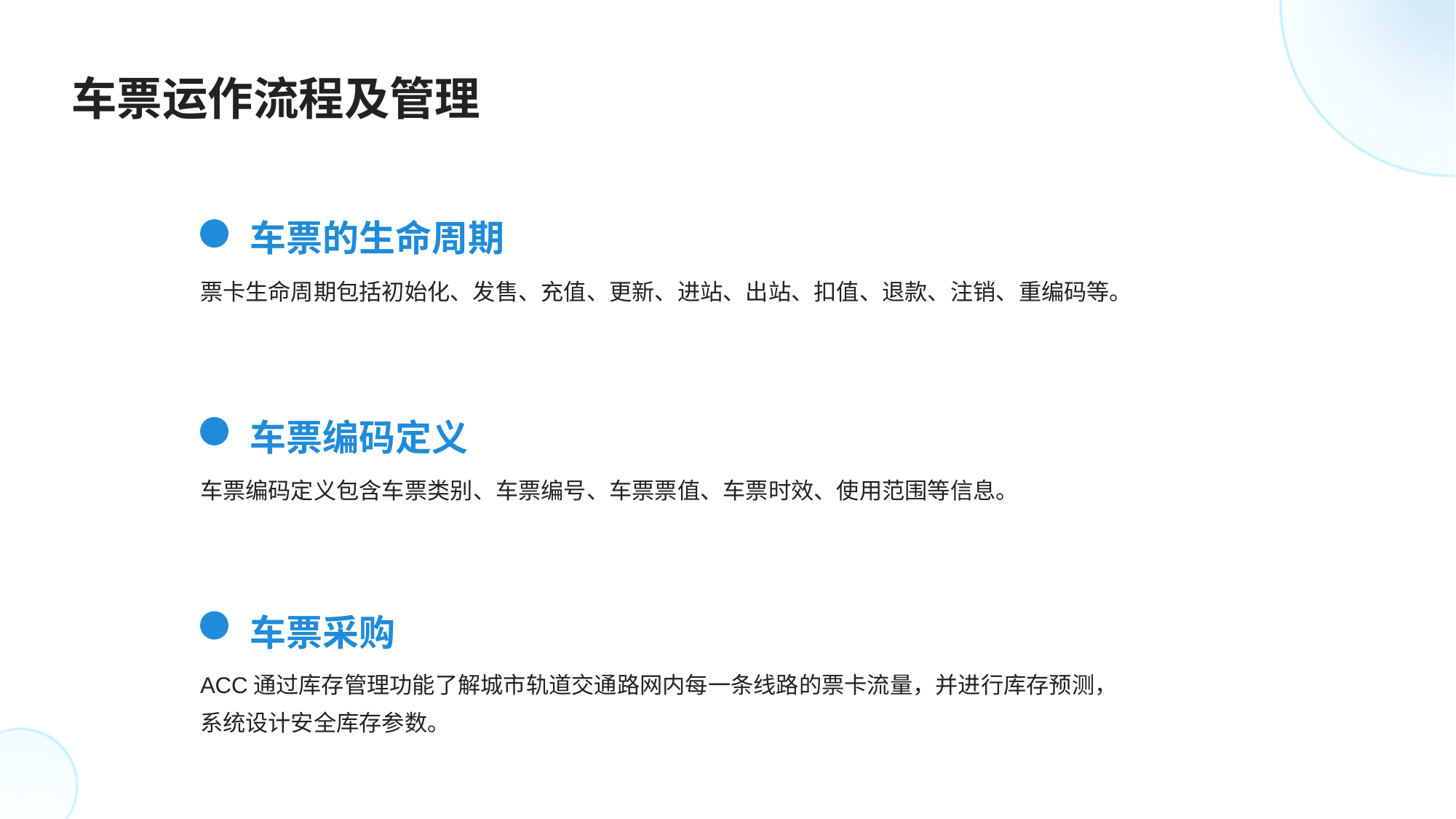

车票运作流程及管理
车票的生命周期

票卡生命周期包括初始化、发售、充值、更新、进站、出站、扣值、退款、注销、重编码等。
车票编码定义

车票编码定义包含车票类别、车票编号、车票票值、车票时效、使用范围等信息。
车票采购

ACC通过库存管理功能了解城市轨道交通路网内每一条线路的票卡流量，并进行库存预测，系统设计安全库存参数。